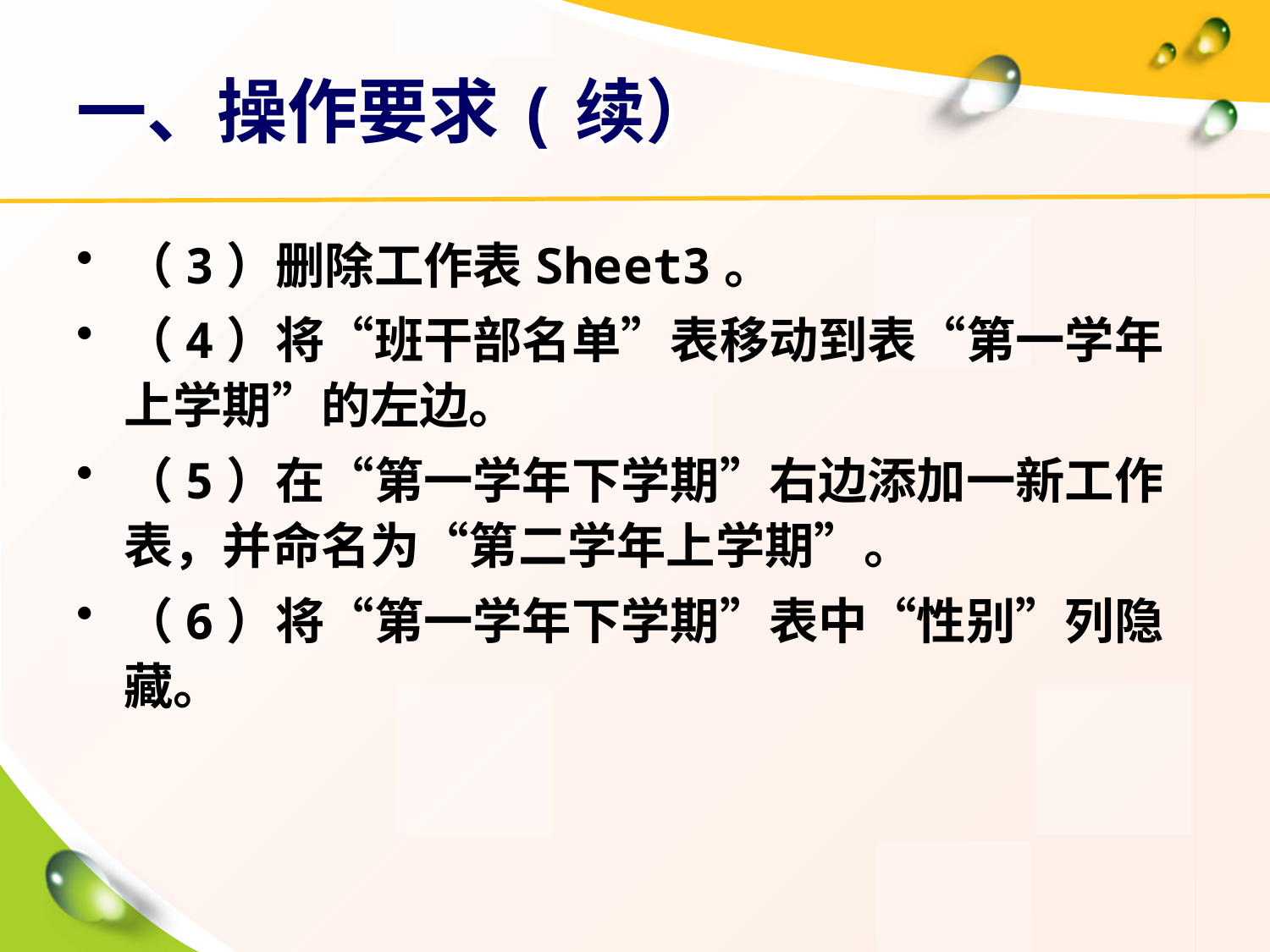

# 一、操作要求(续）
（3）删除工作表Sheet3。
（4）将“班干部名单”表移动到表“第一学年上学期”的左边。
（5）在“第一学年下学期”右边添加一新工作表，并命名为“第二学年上学期”。
（6）将“第一学年下学期”表中“性别”列隐藏。